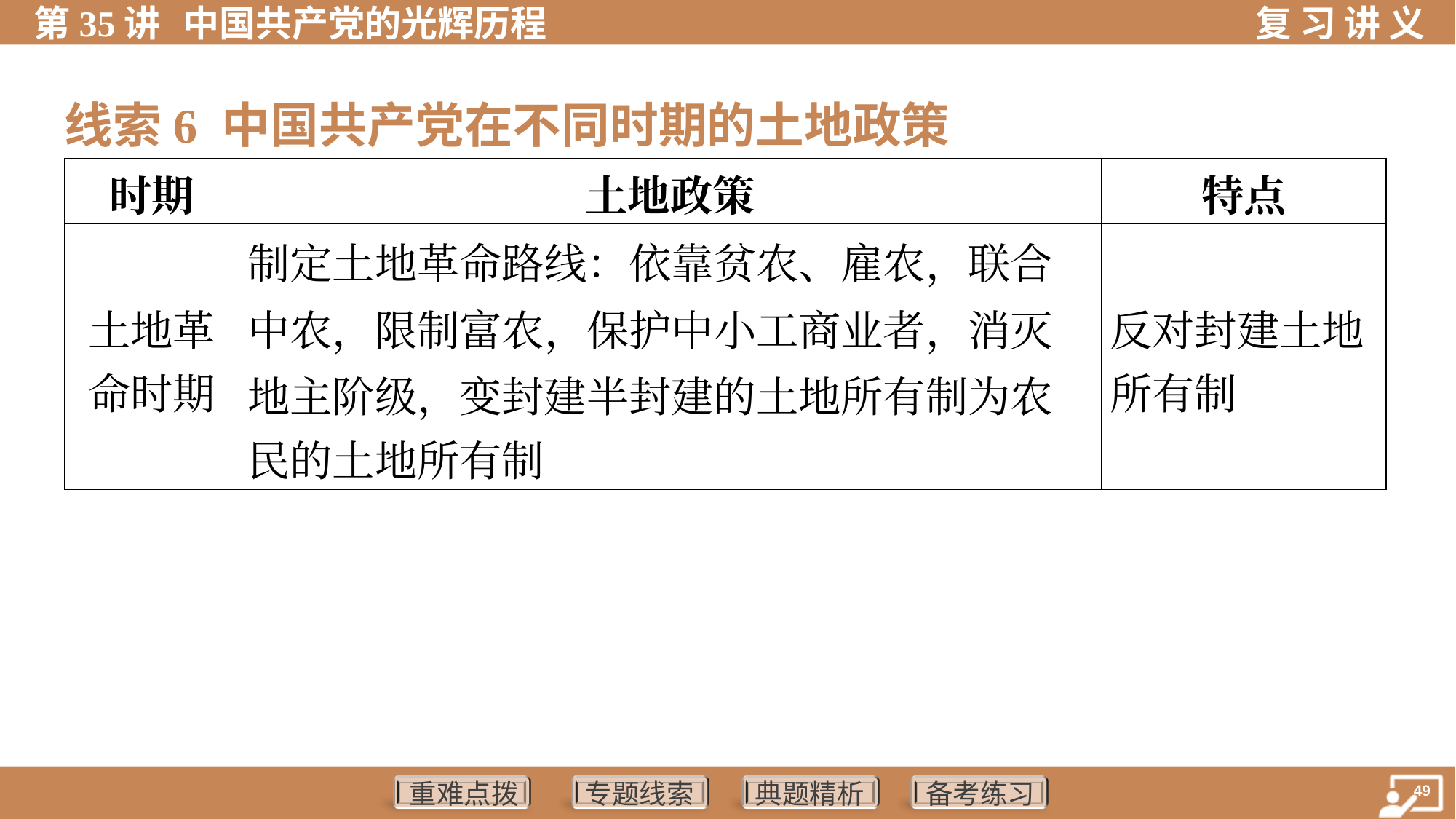

线索6 中国共产党在不同时期的土地政策
| 时期 | 土地政策 | 特点 |
| --- | --- | --- |
| 土地革 命时期 | 制定土地革命路线：依靠贫农、雇农，联合 中农，限制富农，保护中小工商业者，消灭 地主阶级，变封建半封建的土地所有制为农 民的土地所有制 | 反对封建土地 所有制 |